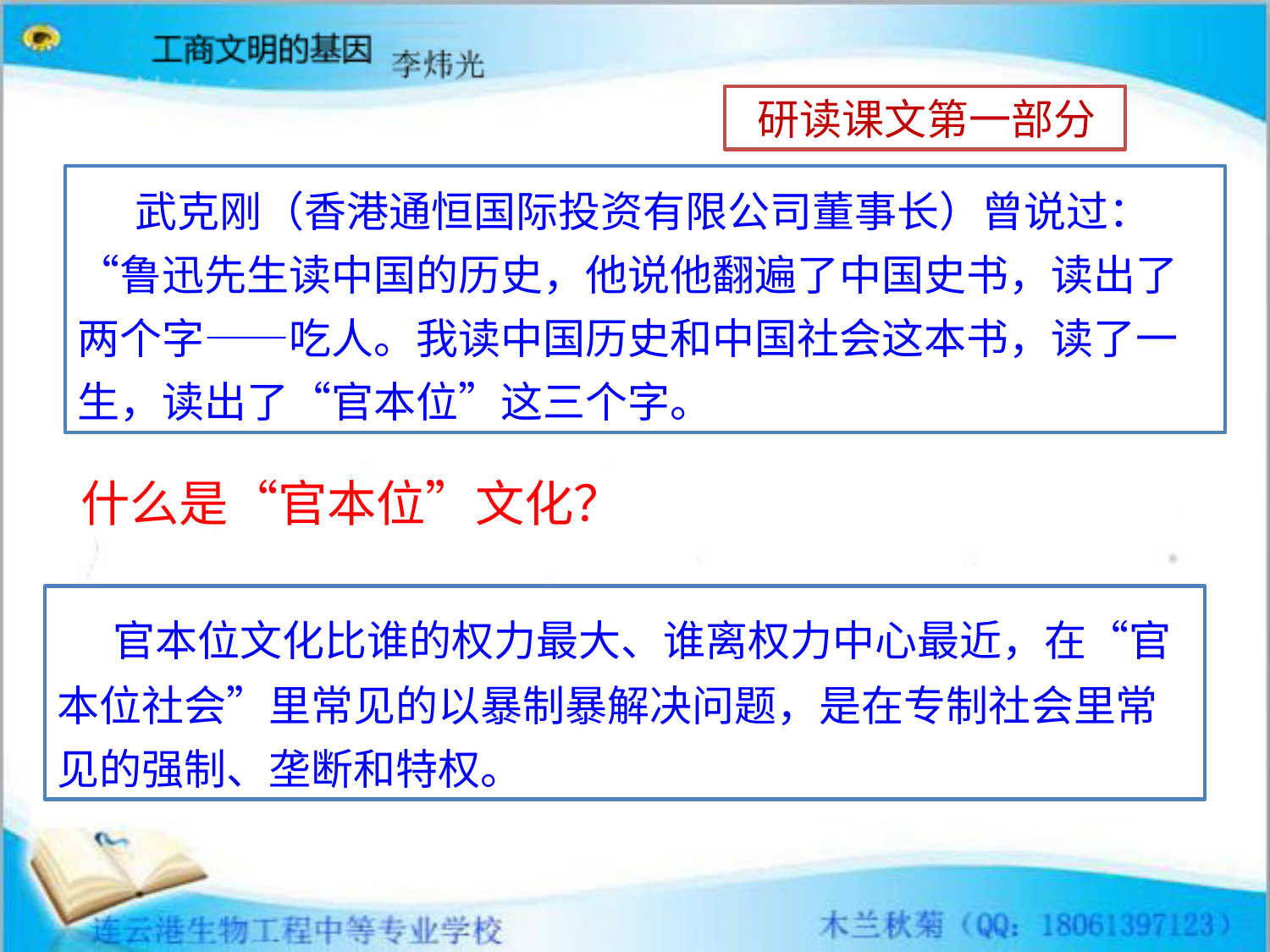

研读课文第一部分
     武克刚（香港通恒国际投资有限公司董事长）曾说过：“鲁迅先生读中国的历史，他说他翻遍了中国史书，读出了两个字——吃人。我读中国历史和中国社会这本书，读了一生，读出了“官本位”这三个字。
什么是“官本位”文化？
    官本位文化比谁的权力最大、谁离权力中心最近，在“官本位社会”里常见的以暴制暴解决问题，是在专制社会里常见的强制、垄断和特权。